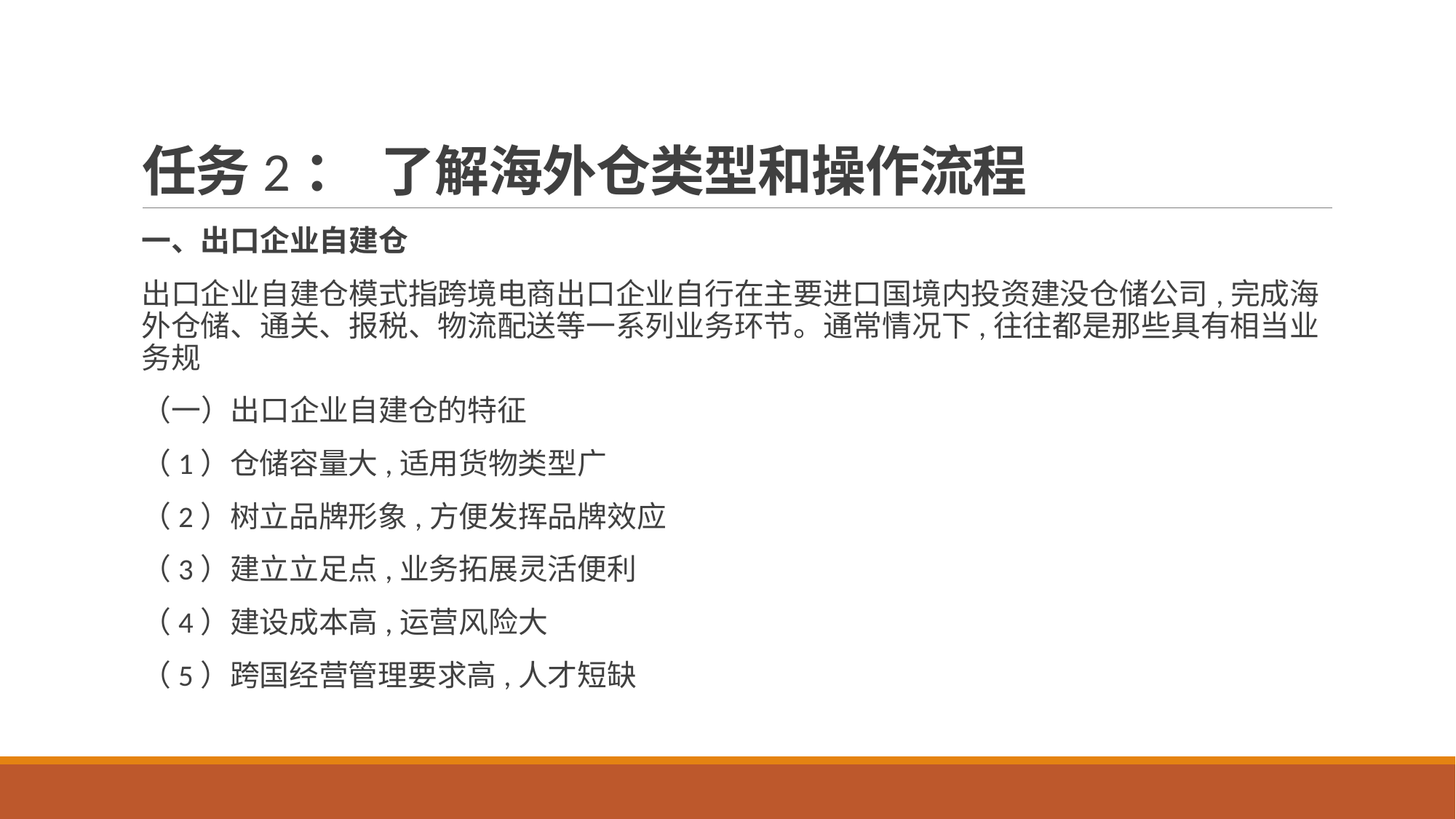

# 任务2：  了解海外仓类型和操作流程
一、出口企业自建仓
出口企业自建仓模式指跨境电商出口企业自行在主要进口国境内投资建没仓储公司,完成海外仓储、通关、报税、物流配送等一系列业务环节。通常情况下,往往都是那些具有相当业务规
（一）出口企业自建仓的特征
（1）仓储容量大,适用货物类型广
（2）树立品牌形象,方便发挥品牌效应
（3）建立立足点,业务拓展灵活便利
（4）建设成本高,运营风险大
（5）跨国经营管理要求高,人才短缺